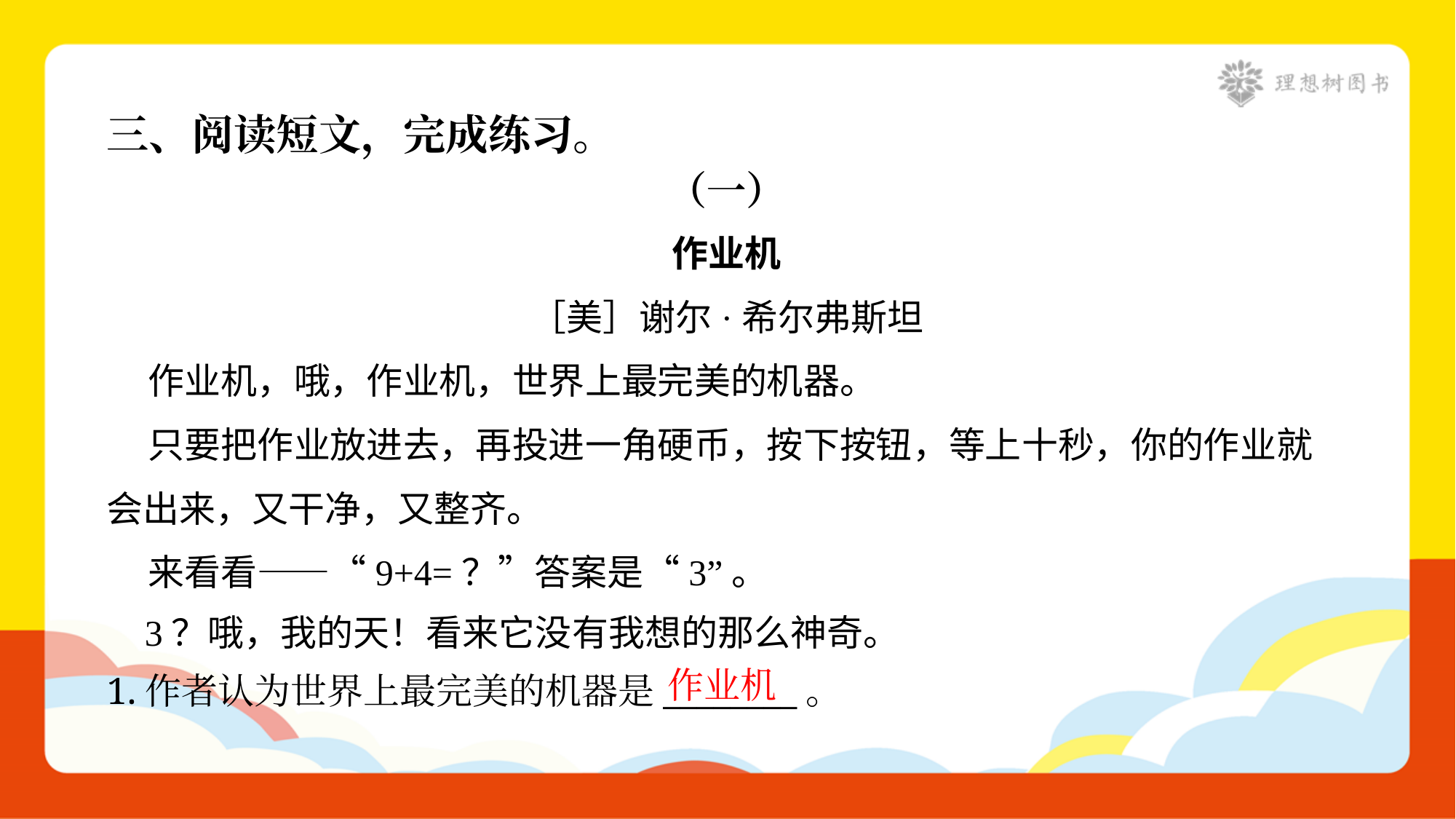

三、阅读短文，完成练习。
（一）
作业机
［美］谢尔·希尔弗斯坦
    作业机，哦，作业机，世界上最完美的机器。
    只要把作业放进去，再投进一角硬币，按下按钮，等上十秒，你的作业就
会出来，又干净，又整齐。
    来看看——“9+4=？”答案是“3”。
    3？哦，我的天！看来它没有我想的那么神奇。
作业机
1.作者认为世界上最完美的机器是________。